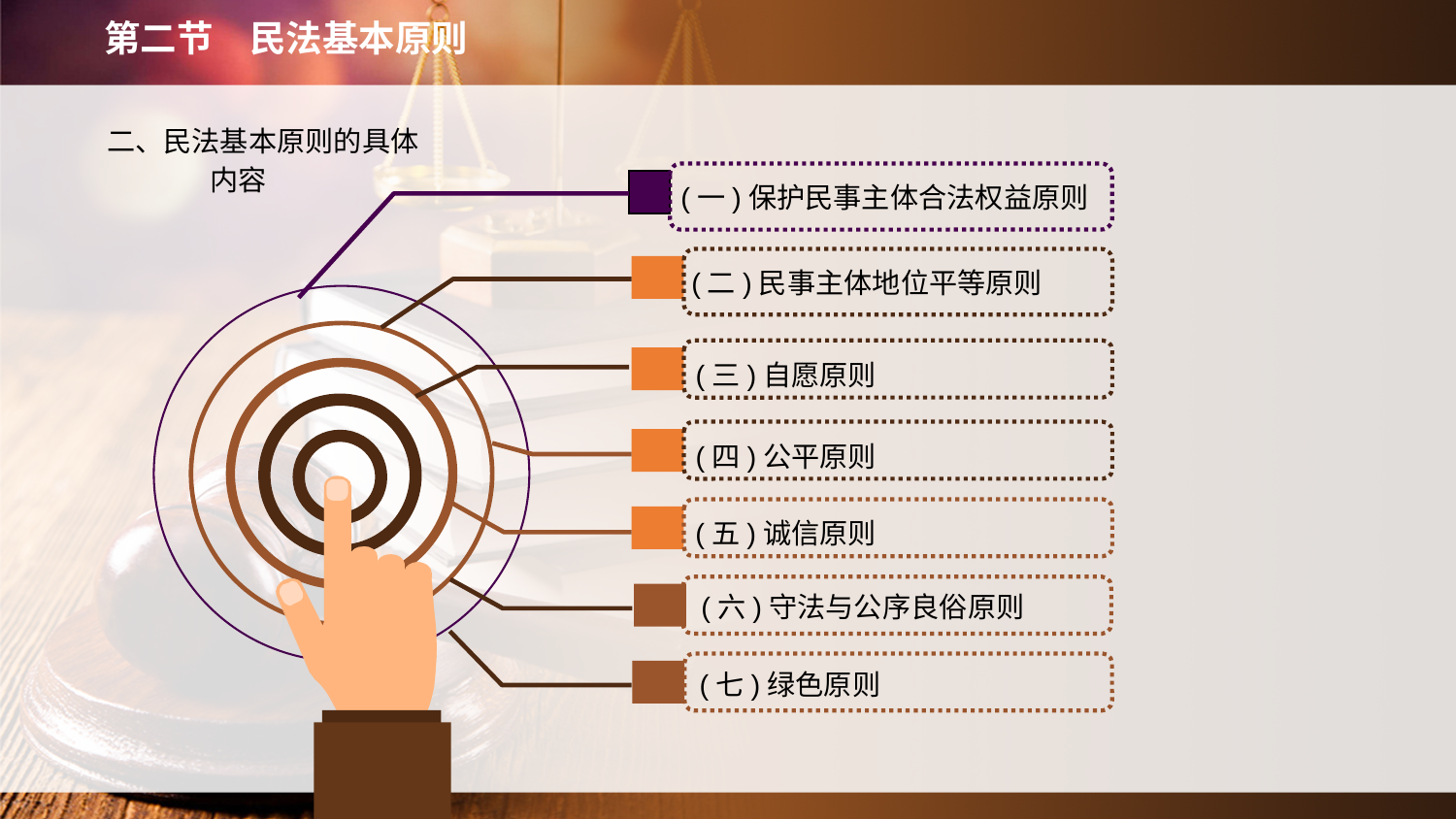

第二节　民法基本原则
二、民法基本原则的具体内容

(一)保护民事主体合法权益原则

(二)民事主体地位平等原则

(三)自愿原则

(四)公平原则

(五)诚信原则

(六)守法与公序良俗原则

(七)绿色原则